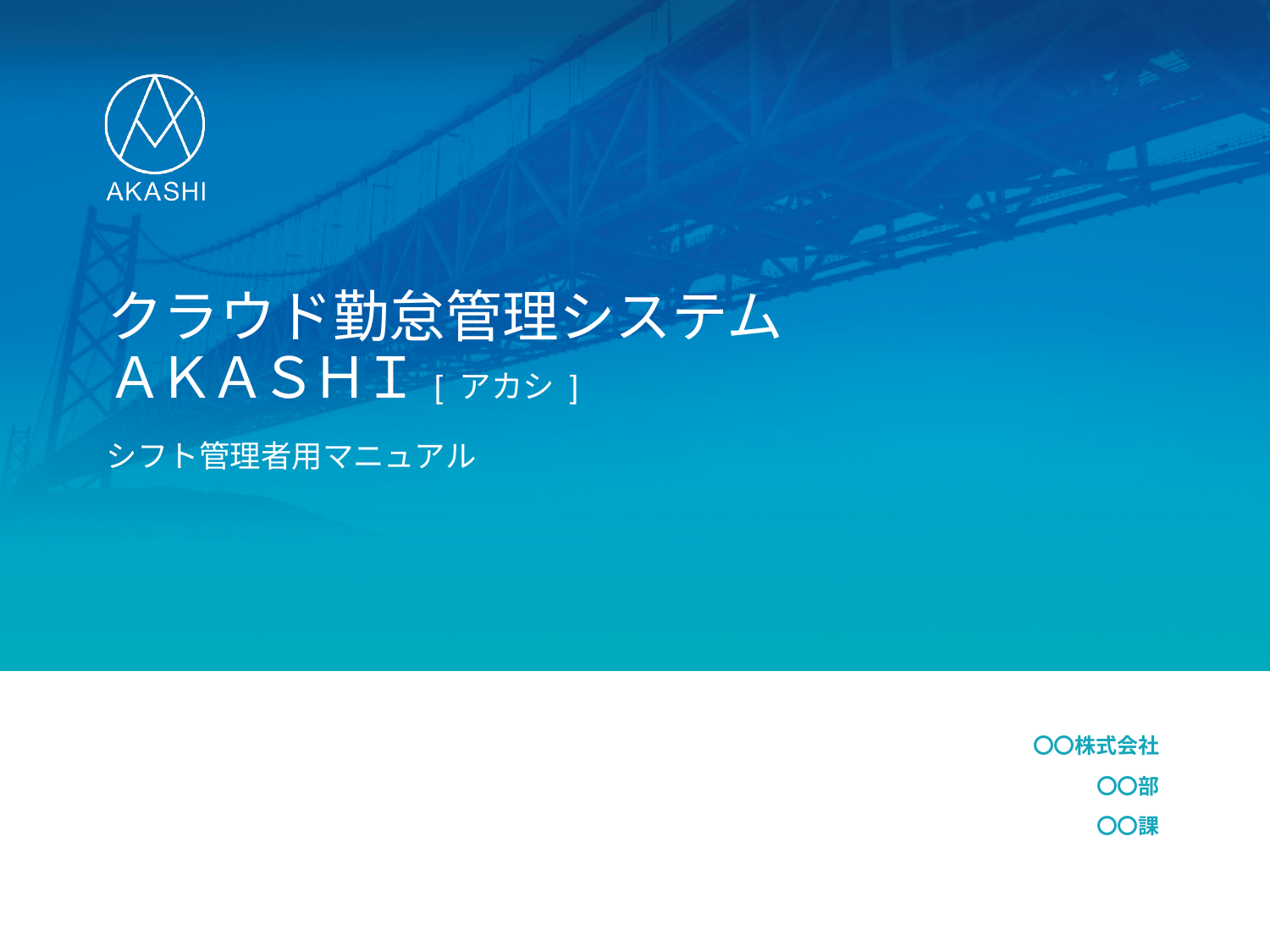

# クラウド勤怠管理システム ＡＫＡＳＨＩ [ アカシ ]
シフト管理者用マニュアル
〇〇株式会社
〇〇部
〇〇課